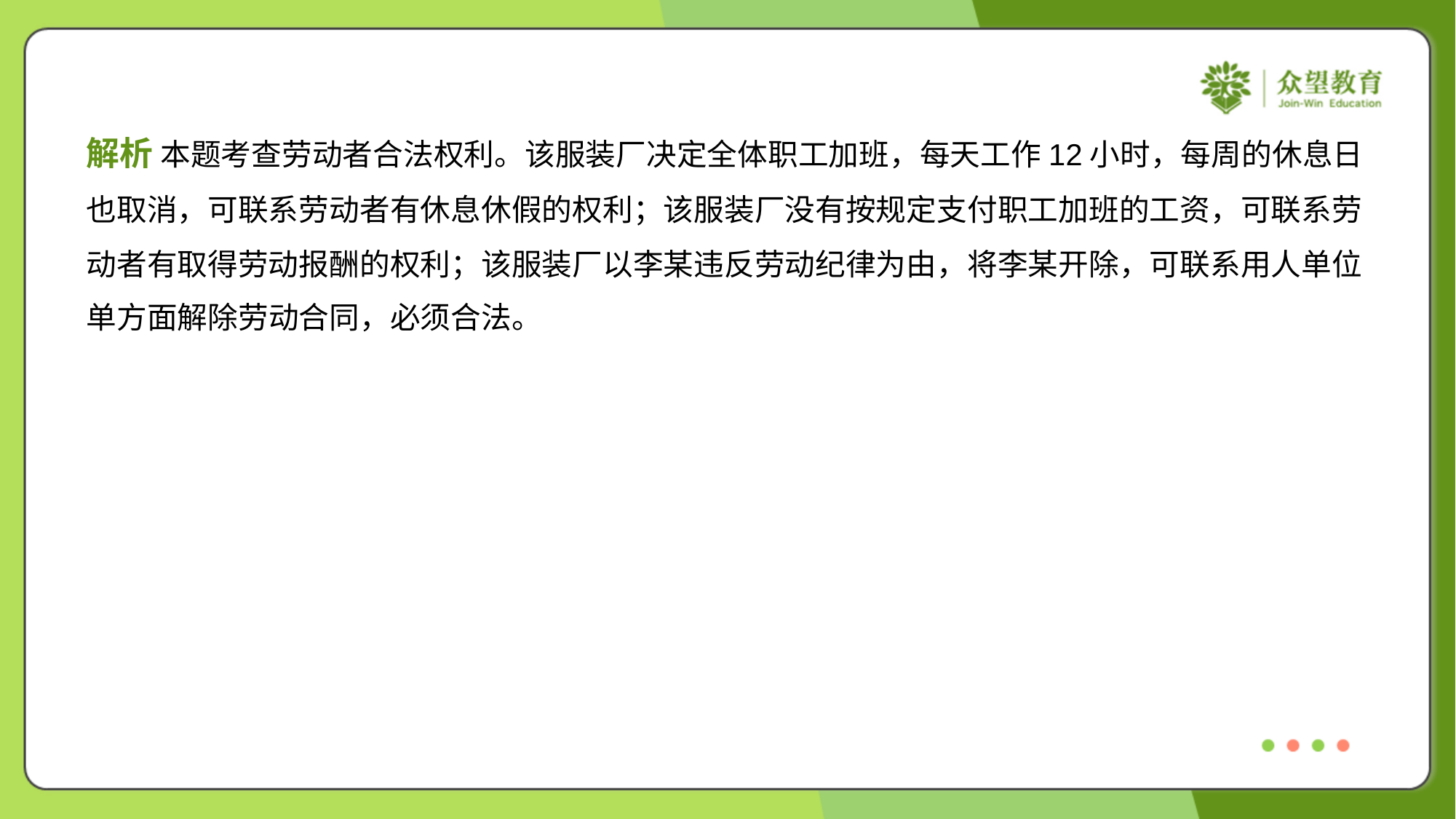

解析 本题考查劳动者合法权利。该服装厂决定全体职工加班，每天工作12小时，每周的休息日
也取消，可联系劳动者有休息休假的权利；该服装厂没有按规定支付职工加班的工资，可联系劳
动者有取得劳动报酬的权利；该服装厂以李某违反劳动纪律为由，将李某开除，可联系用人单位
单方面解除劳动合同，必须合法。